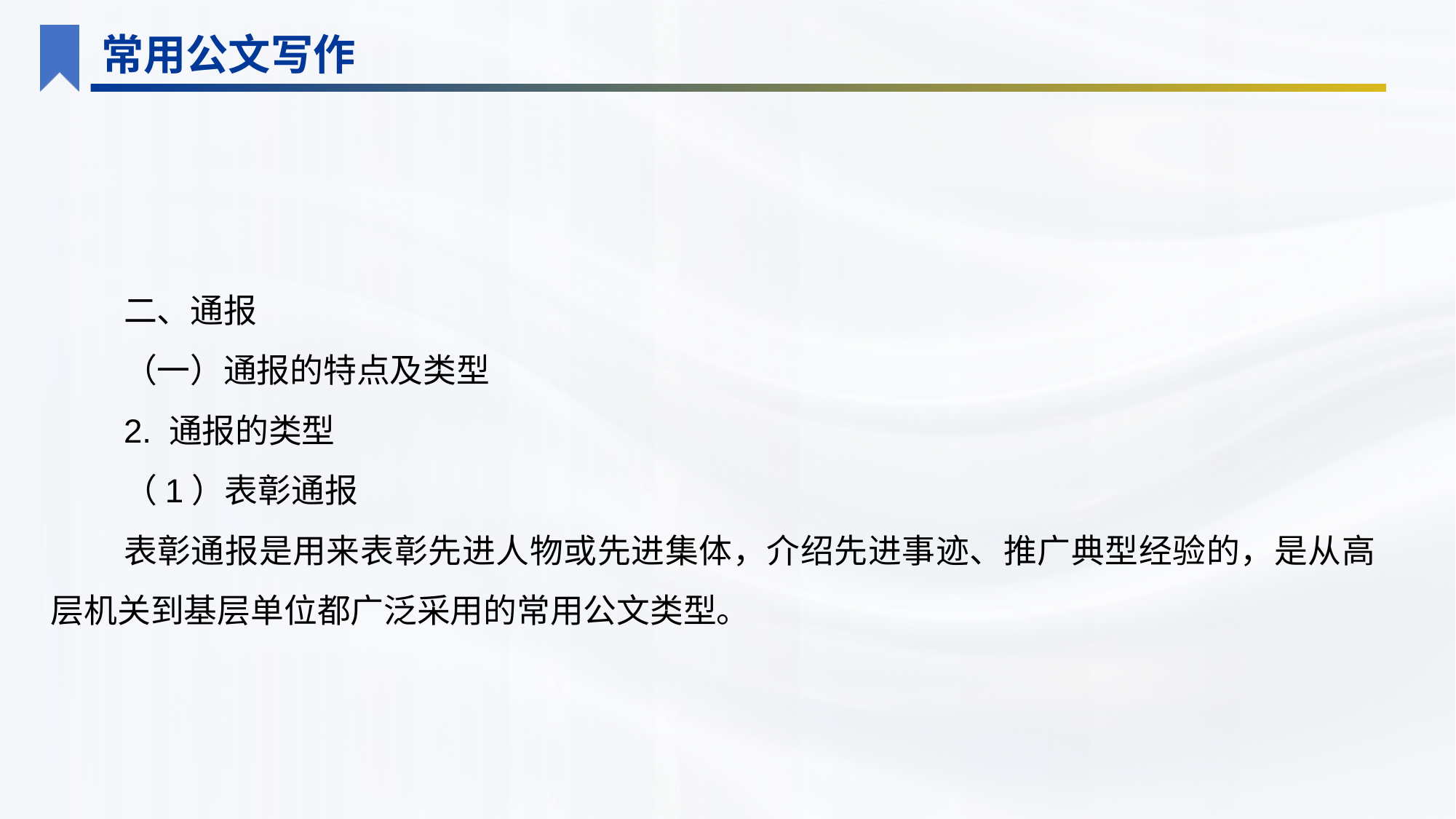

常用公文写作
二、通报
（一）通报的特点及类型
2. 通报的类型
（1）表彰通报
表彰通报是用来表彰先进人物或先进集体，介绍先进事迹、推广典型经验的，是从高层机关到基层单位都广泛采用的常用公文类型。